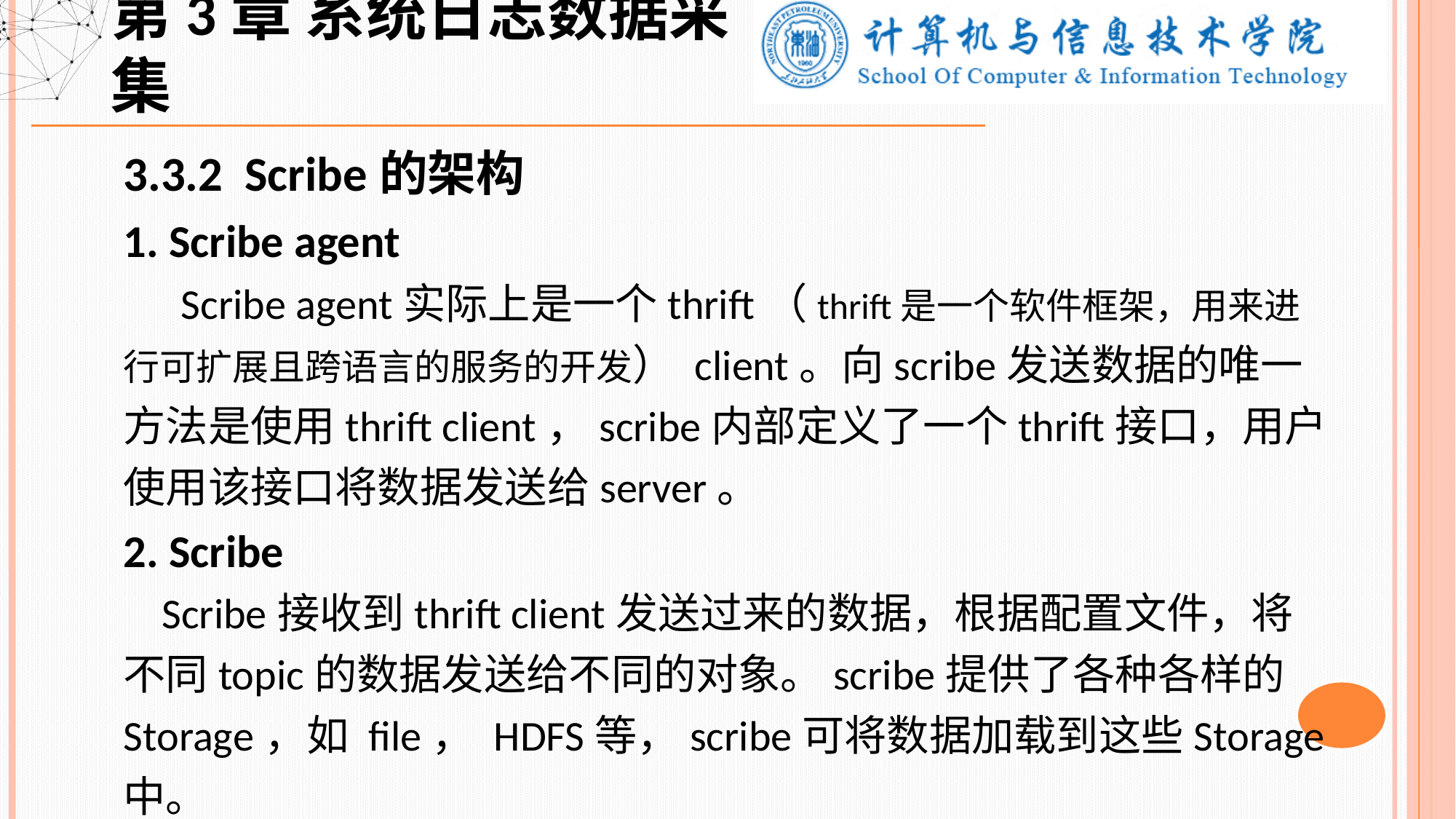

第3章 系统日志数据采集
3.3.2  Scribe的架构
1. Scribe agent
      Scribe agent实际上是一个thrift（thrift是一个软件框架，用来进行可扩展且跨语言的服务的开发） client。向scribe发送数据的唯一方法是使用thrift client，scribe内部定义了一个thrift接口，用户使用该接口将数据发送给server。
2. Scribe
    Scribe接收到thrift client发送过来的数据，根据配置文件，将不同topic的数据发送给不同的对象。scribe提供了各种各样的Storage，如 file， HDFS等，scribe可将数据加载到这些Storage中。